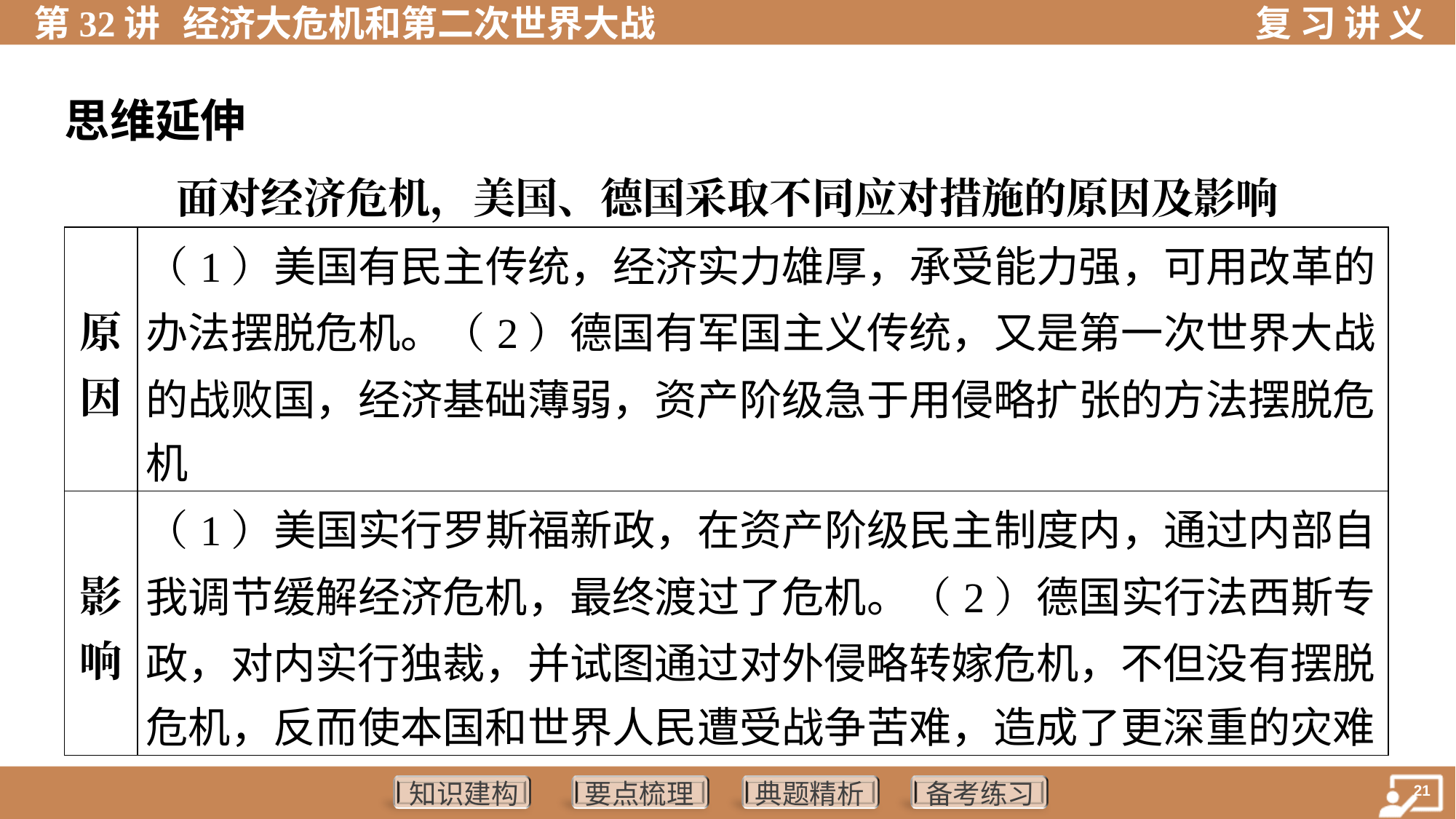

思维延伸
面对经济危机，美国、德国采取不同应对措施的原因及影响
| 原 因 | （1）美国有民主传统，经济实力雄厚，承受能力强，可用改革的 办法摆脱危机。（2）德国有军国主义传统，又是第一次世界大战 的战败国，经济基础薄弱，资产阶级急于用侵略扩张的方法摆脱危 机 |
| --- | --- |
| 影 响 | （1）美国实行罗斯福新政，在资产阶级民主制度内，通过内部自 我调节缓解经济危机，最终渡过了危机。（2）德国实行法西斯专 政，对内实行独裁，并试图通过对外侵略转嫁危机，不但没有摆脱 危机，反而使本国和世界人民遭受战争苦难，造成了更深重的灾难 |